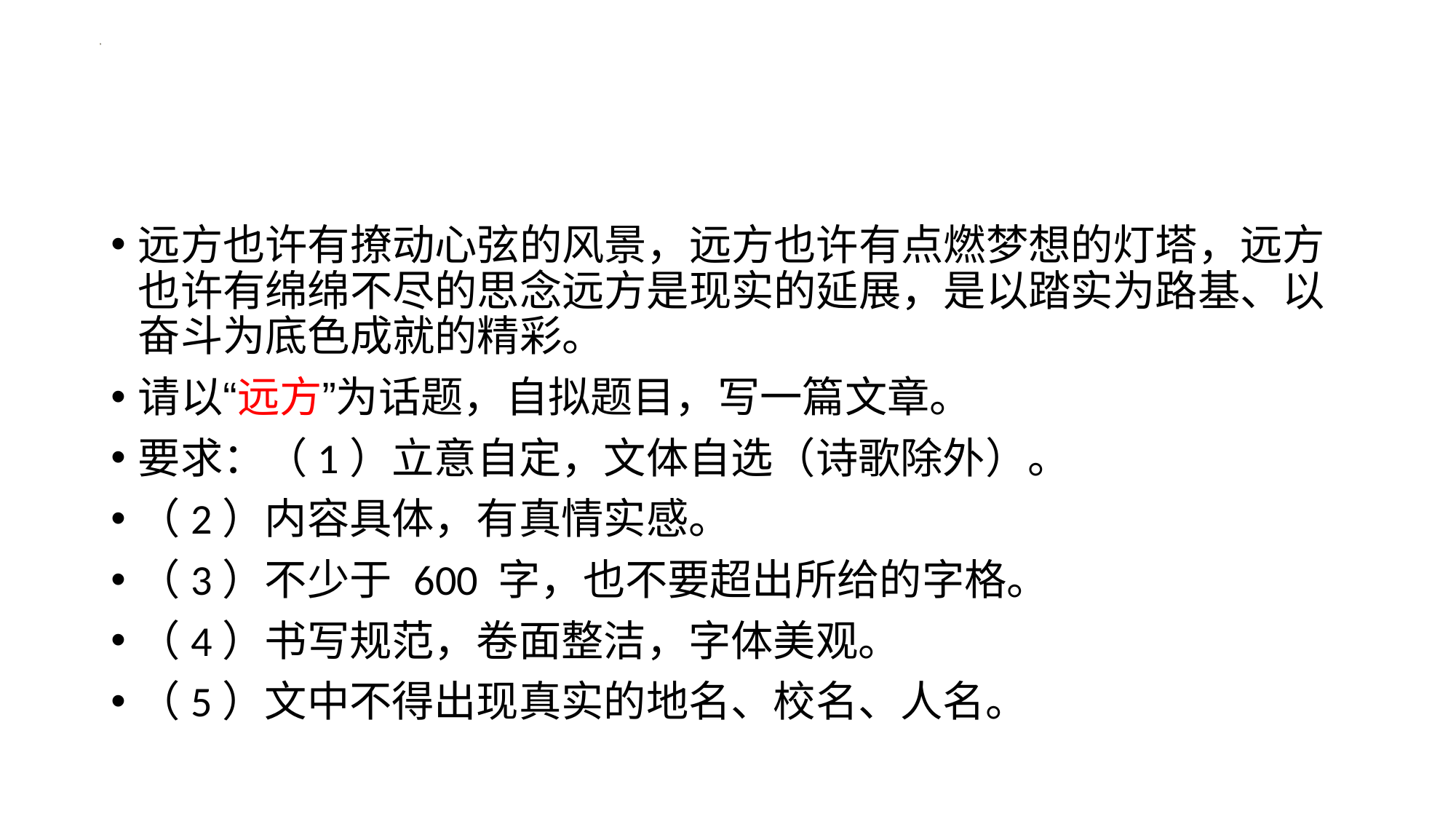

#
远方也许有撩动心弦的风景，远方也许有点燃梦想的灯塔，远方也许有绵绵不尽的思念远方是现实的延展，是以踏实为路基、以奋斗为底色成就的精彩。
请以“远方”为话题，自拟题目，写一篇文章。
要求：（1）立意自定，文体自选（诗歌除外）。
（2）内容具体，有真情实感。
（3）不少于 600 字，也不要超出所给的字格。
（4）书写规范，卷面整洁，字体美观。
（5）文中不得出现真实的地名、校名、人名。